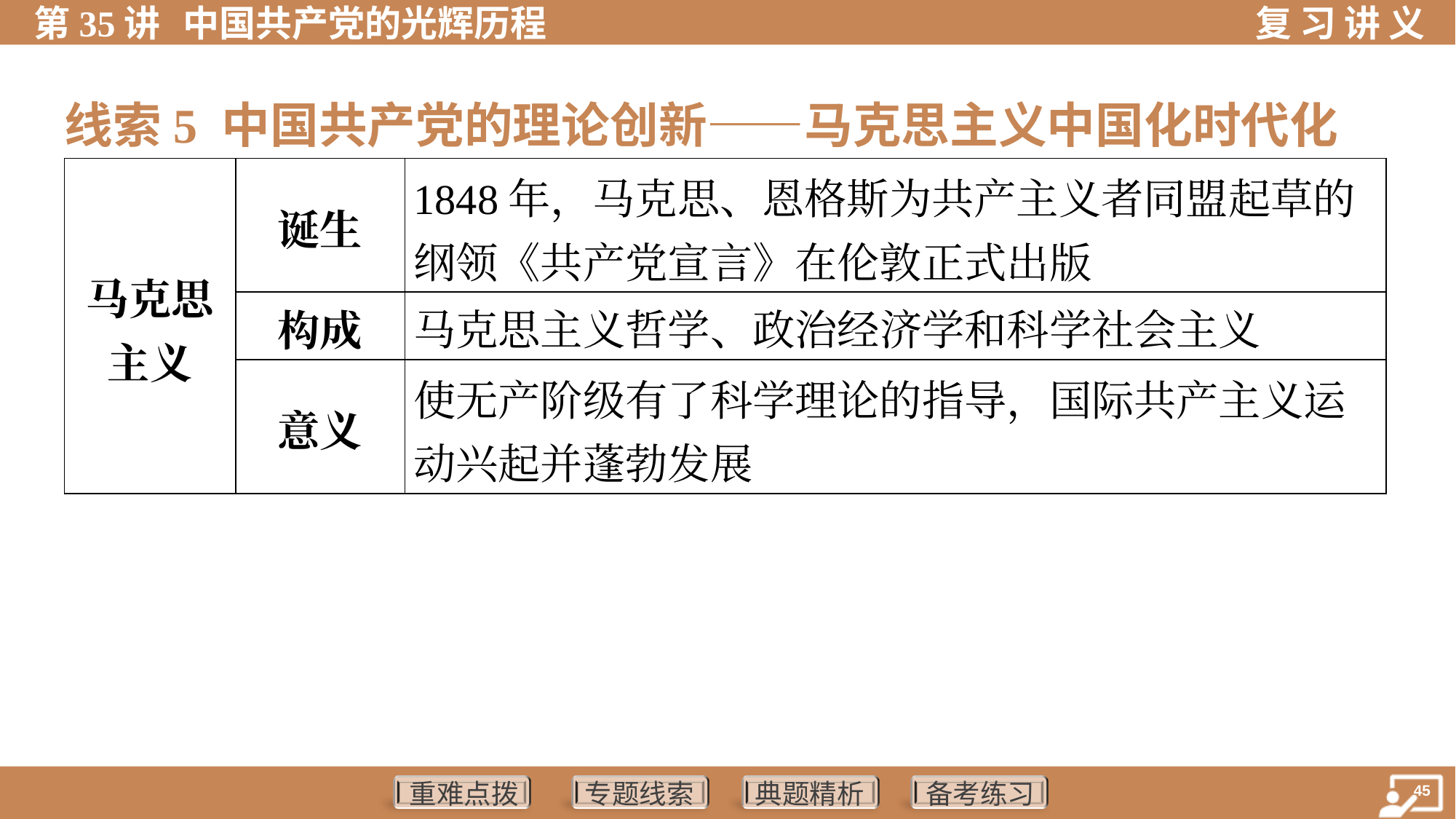

线索5 中国共产党的理论创新——马克思主义中国化时代化
| 马克思 主义 | 诞生 | 1848年，马克思、恩格斯为共产主义者同盟起草的 纲领《共产党宣言》在伦敦正式出版 |
| --- | --- | --- |
|  | 构成 | 马克思主义哲学、政治经济学和科学社会主义 |
|  | 意义 | 使无产阶级有了科学理论的指导，国际共产主义运 动兴起并蓬勃发展 |